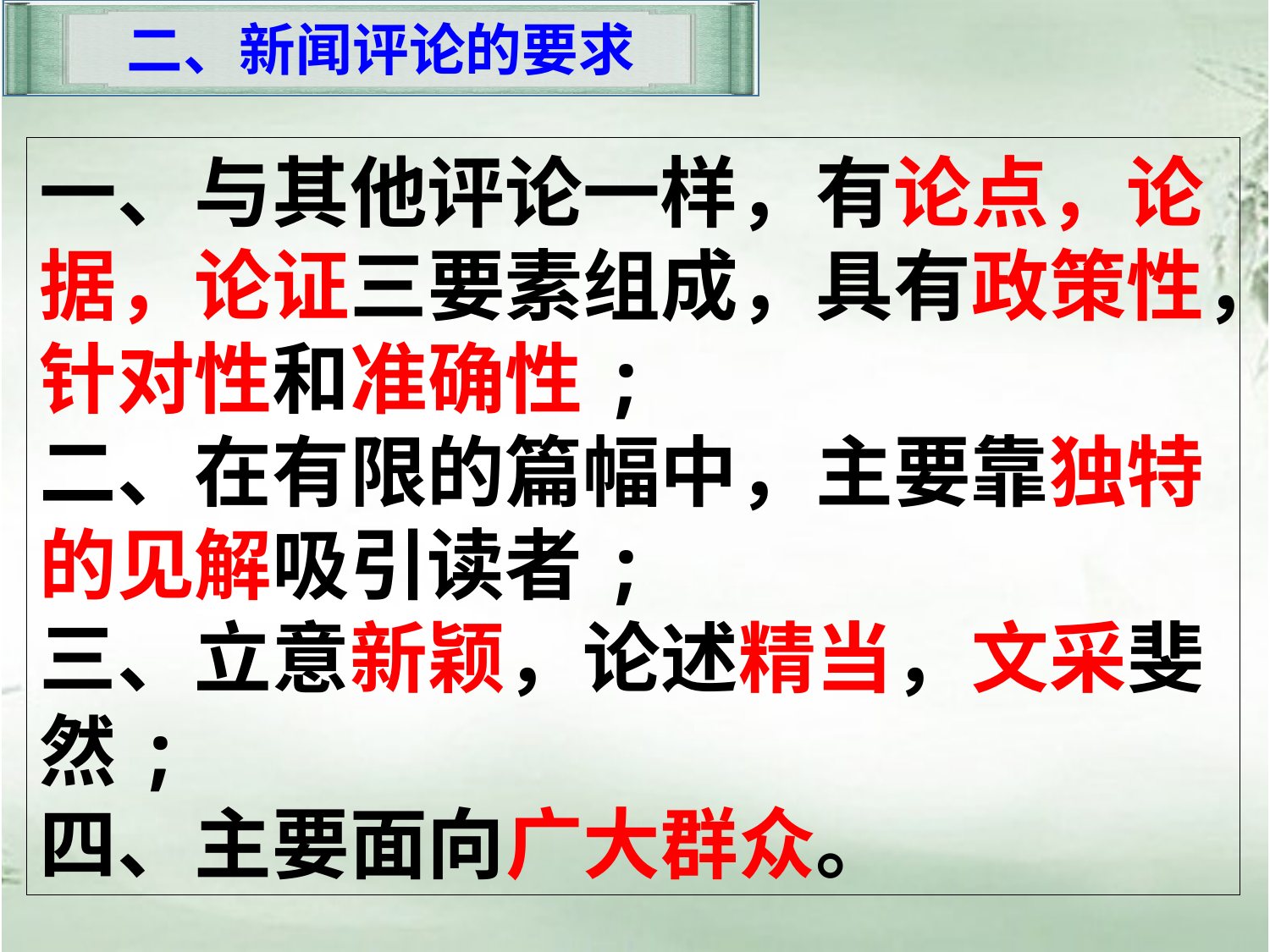

二、新闻评论的要求
一、与其他评论一样，有论点，论据，论证三要素组成，具有政策性，针对性和准确性;
二、在有限的篇幅中，主要靠独特的见解吸引读者;
三、立意新颖，论述精当，文采斐然;
四、主要面向广大群众。